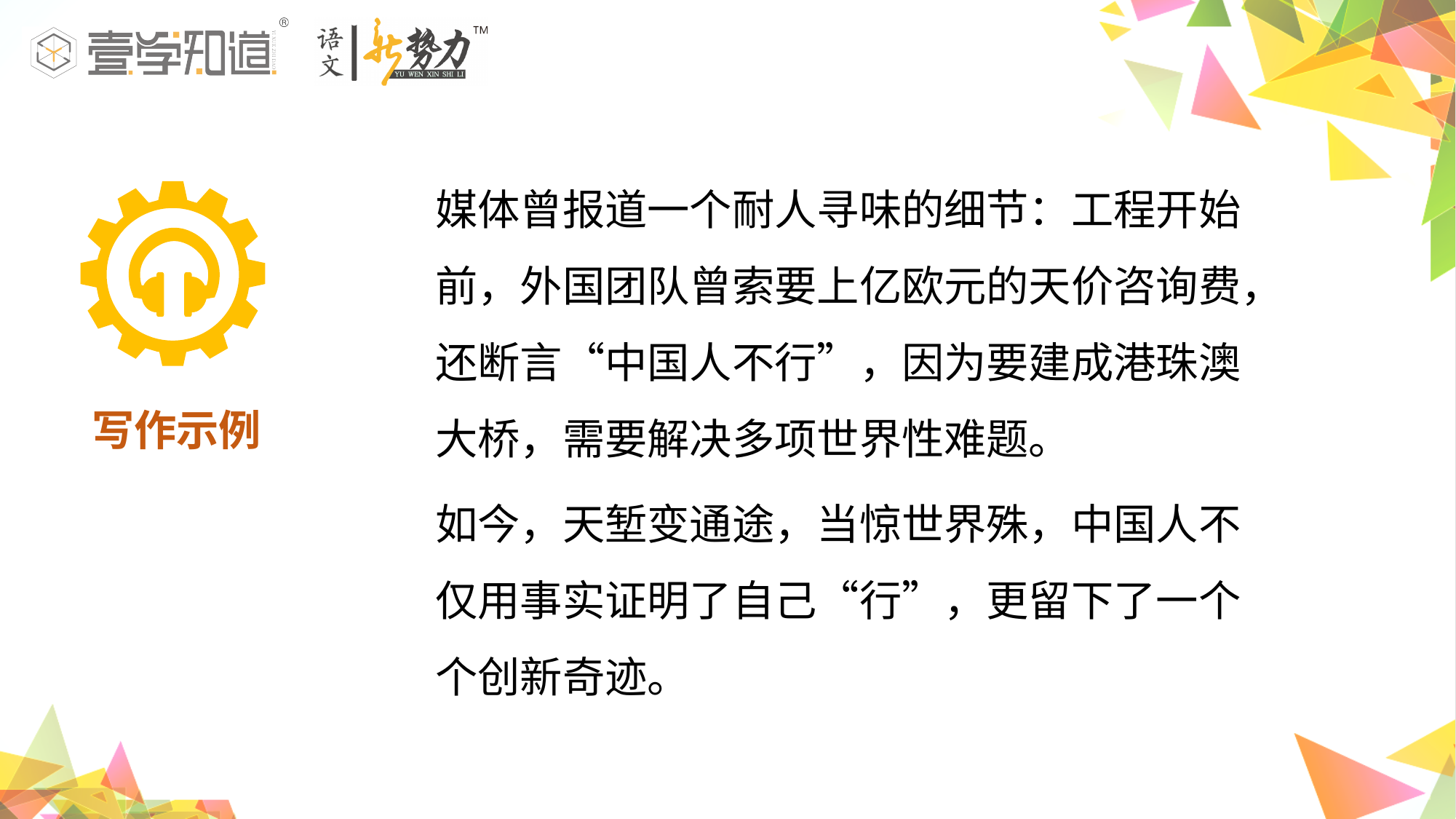

媒体曾报道一个耐人寻味的细节：工程开始前，外国团队曾索要上亿欧元的天价咨询费，还断言“中国人不行”，因为要建成港珠澳大桥，需要解决多项世界性难题。
如今，天堑变通途，当惊世界殊，中国人不仅用事实证明了自己“行”，更留下了一个个创新奇迹。

写作示例